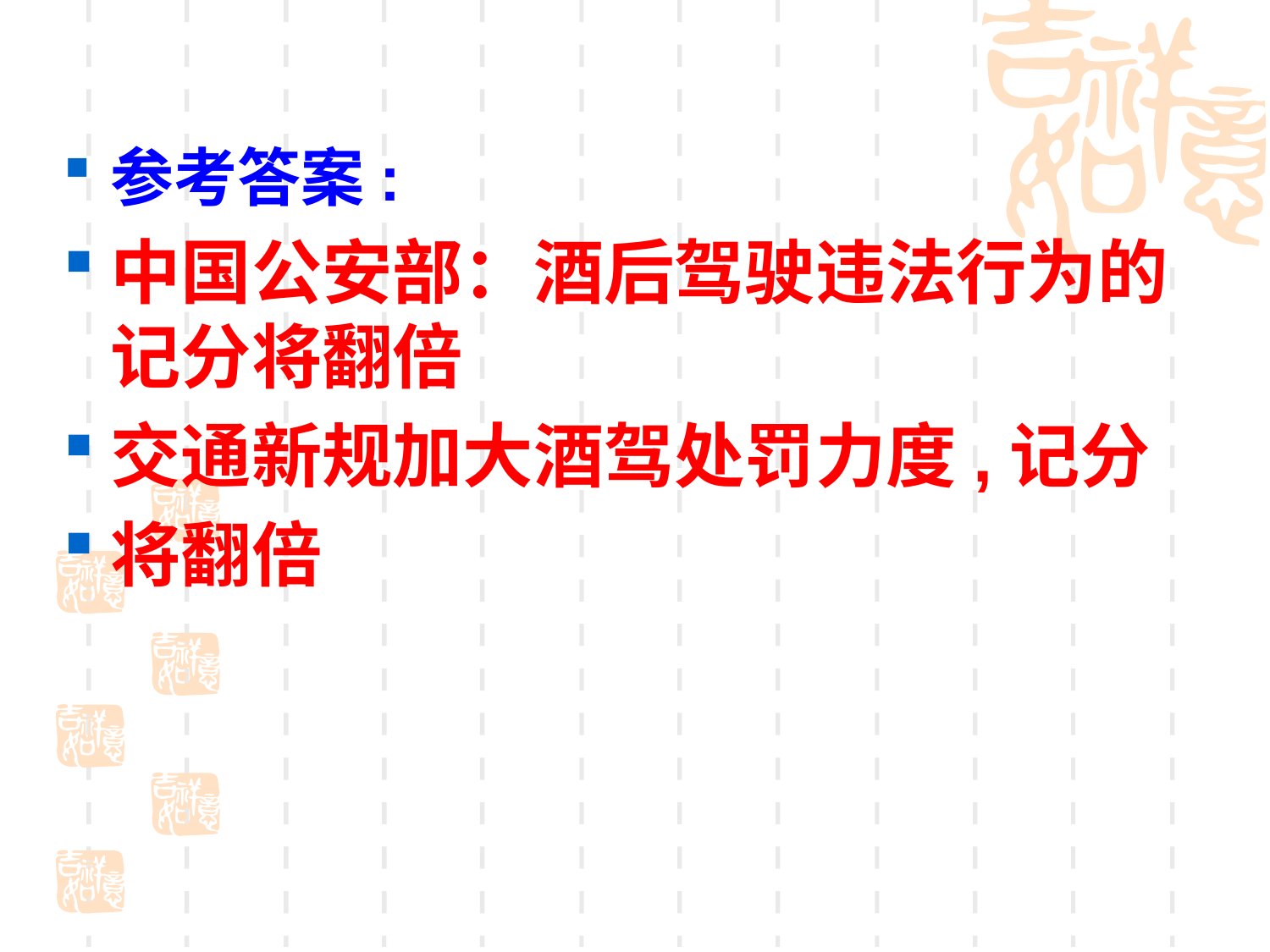

参考答案:
中国公安部：酒后驾驶违法行为的记分将翻倍
交通新规加大酒驾处罚力度,记分
将翻倍